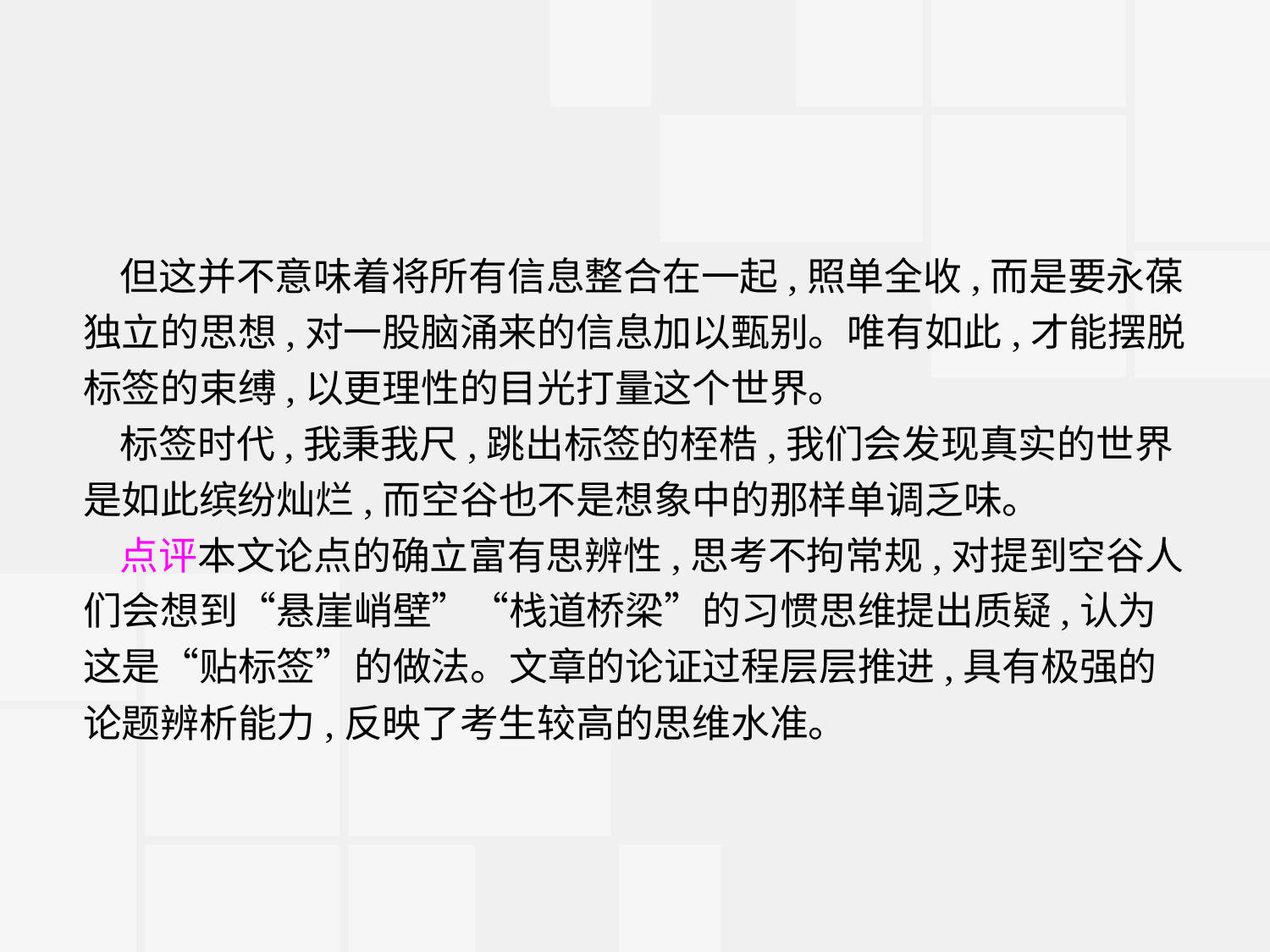

但这并不意味着将所有信息整合在一起,照单全收,而是要永葆独立的思想,对一股脑涌来的信息加以甄别。唯有如此,才能摆脱标签的束缚,以更理性的目光打量这个世界。
标签时代,我秉我尺,跳出标签的桎梏,我们会发现真实的世界是如此缤纷灿烂,而空谷也不是想象中的那样单调乏味。
点评本文论点的确立富有思辨性,思考不拘常规,对提到空谷人们会想到“悬崖峭壁”“栈道桥梁”的习惯思维提出质疑,认为这是“贴标签”的做法。文章的论证过程层层推进,具有极强的论题辨析能力,反映了考生较高的思维水准。